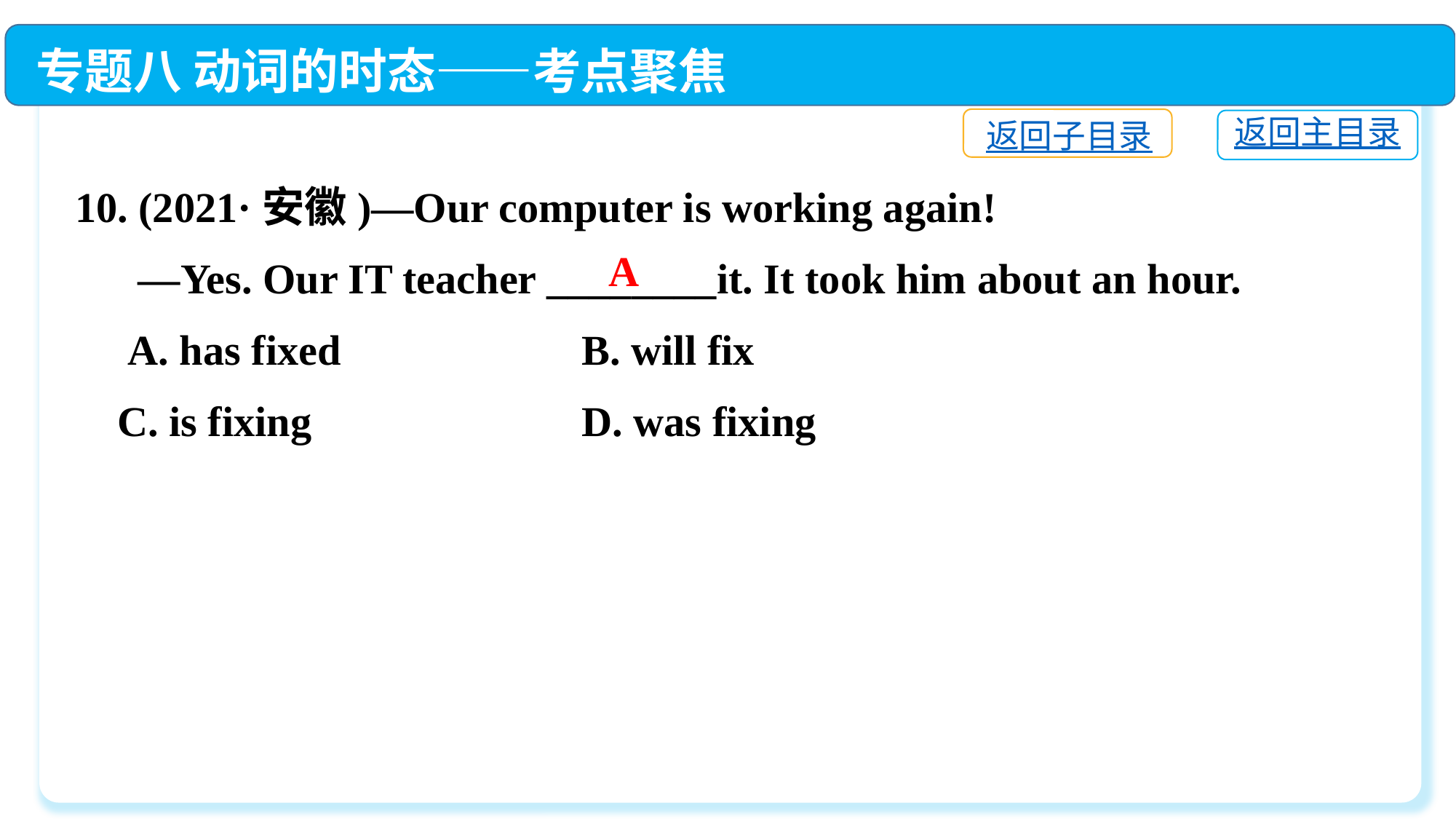

专题八 动词的时态——考点聚焦

返回子目录
返回主目录
10. (2021·安徽)—Our computer is working again!
      —Yes. Our IT teacher ________it. It took him about an hour.
     A. has fixed	                 B. will fix
    C. is fixing	                 D. was fixing

A